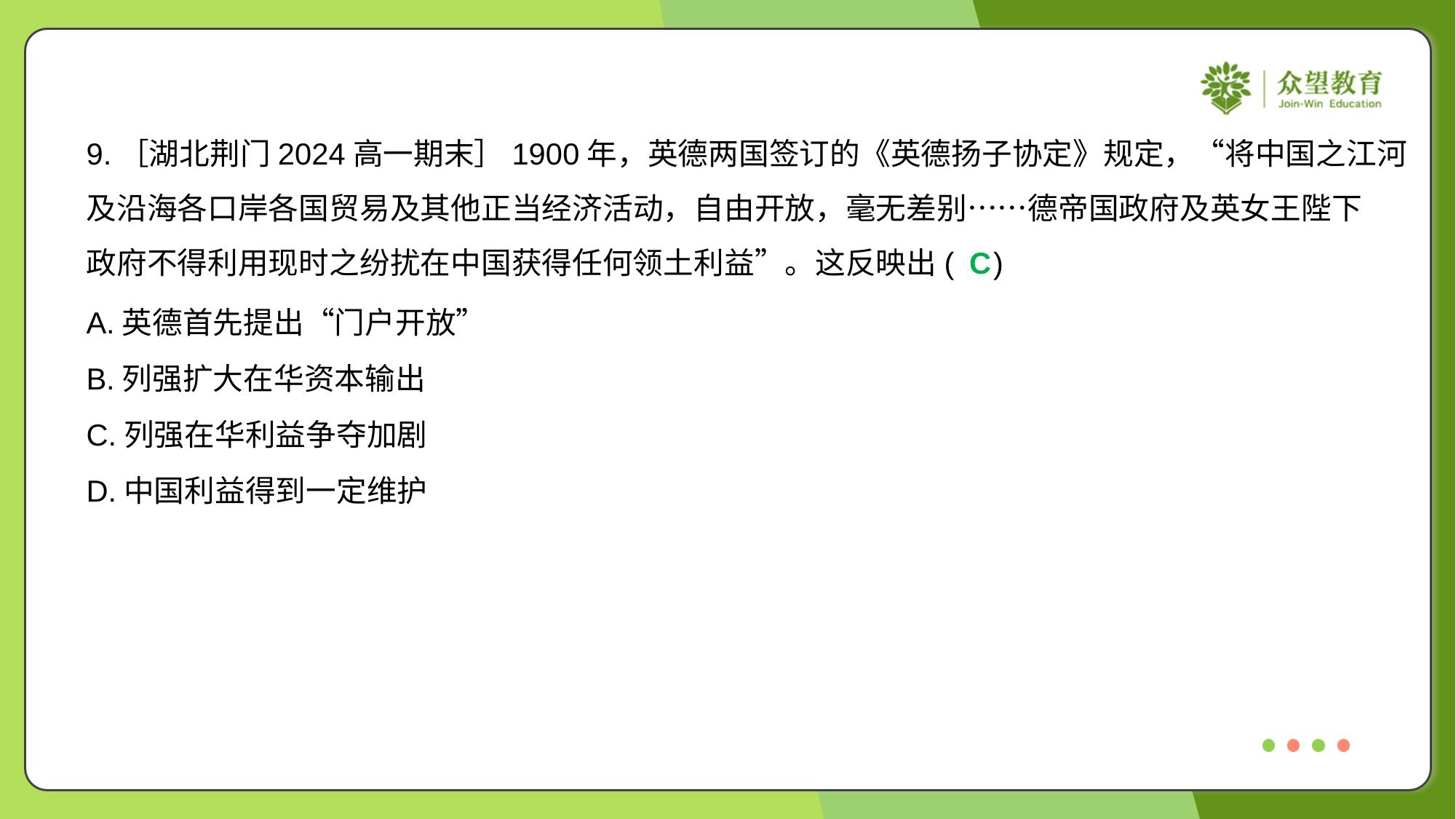

9.［湖北荆门2024高一期末］1900年，英德两国签订的《英德扬子协定》规定，“将中国之江河
及沿海各口岸各国贸易及其他正当经济活动，自由开放，毫无差别……德帝国政府及英女王陛下
政府不得利用现时之纷扰在中国获得任何领土利益”。这反映出(     )
C
A.英德首先提出“门户开放”
B.列强扩大在华资本输出
C.列强在华利益争夺加剧
D.中国利益得到一定维护